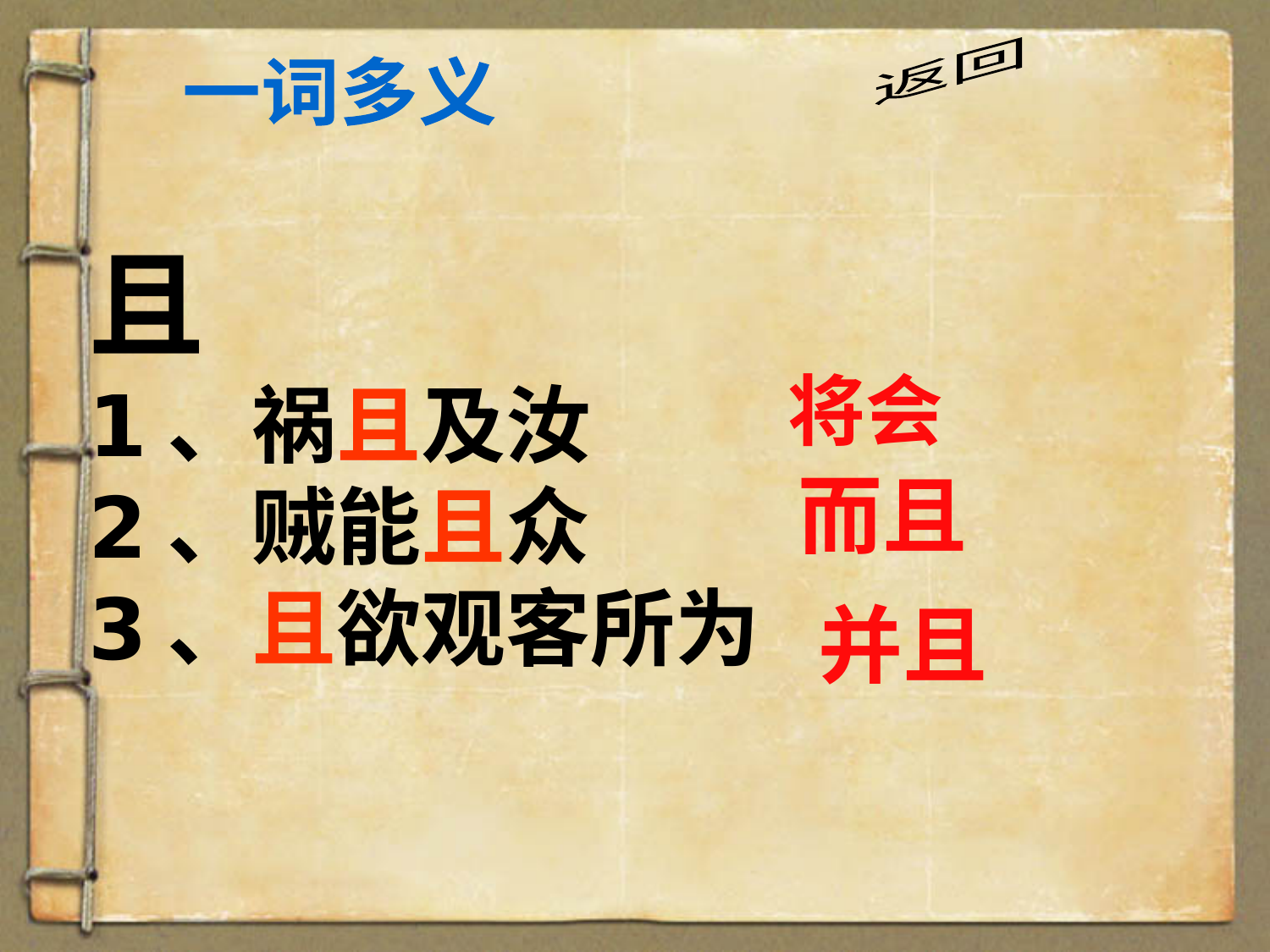

返回
一词多义
且
1、祸且及汝
2、贼能且众
3、且欲观客所为
将会
而且
并且